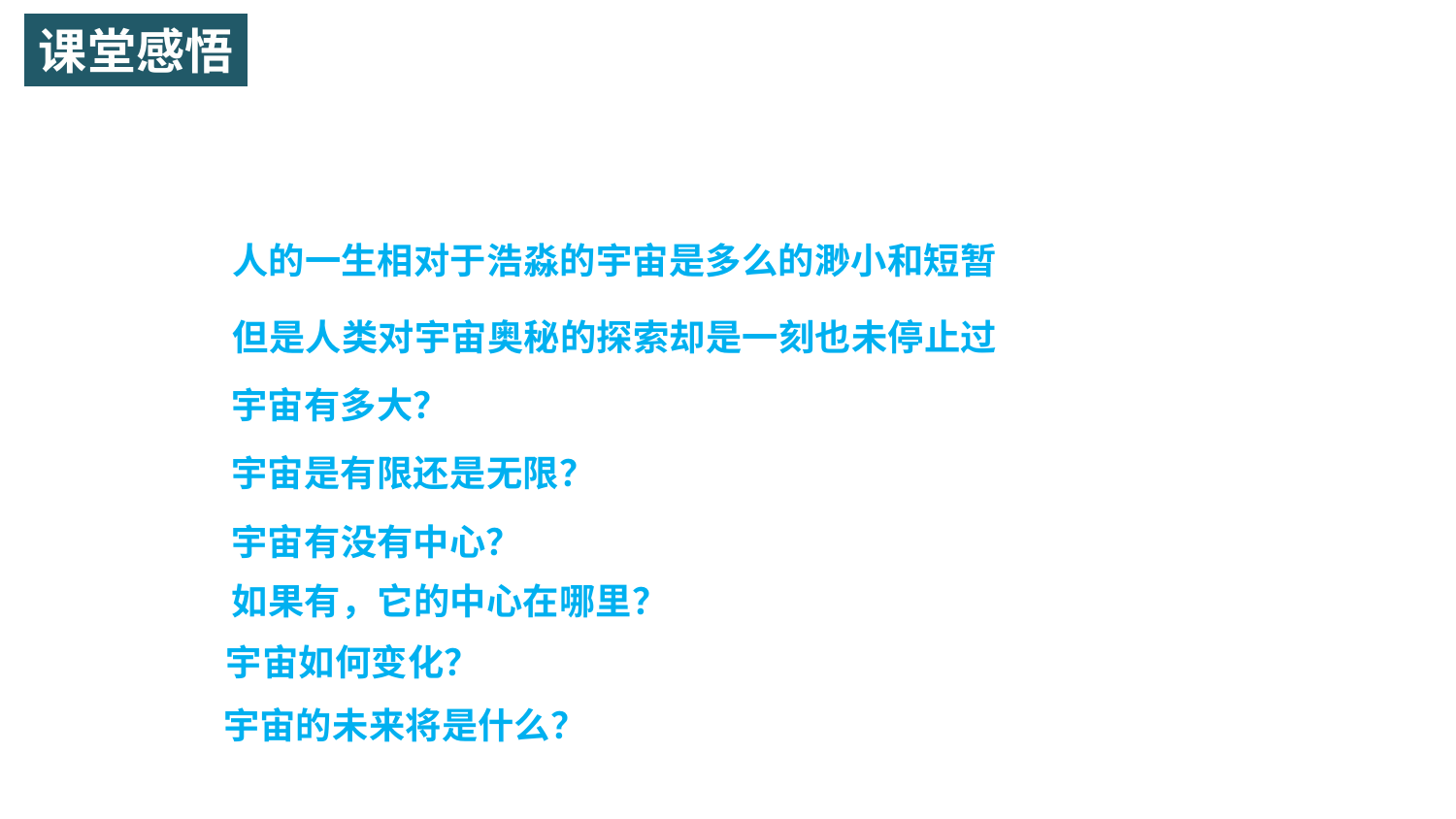

课堂感悟
人的一生相对于浩淼的宇宙是多么的渺小和短暂
但是人类对宇宙奥秘的探索却是一刻也未停止过
宇宙有多大？
宇宙是有限还是无限？
宇宙有没有中心？
如果有，它的中心在哪里？
宇宙如何变化？
宇宙的未来将是什么？